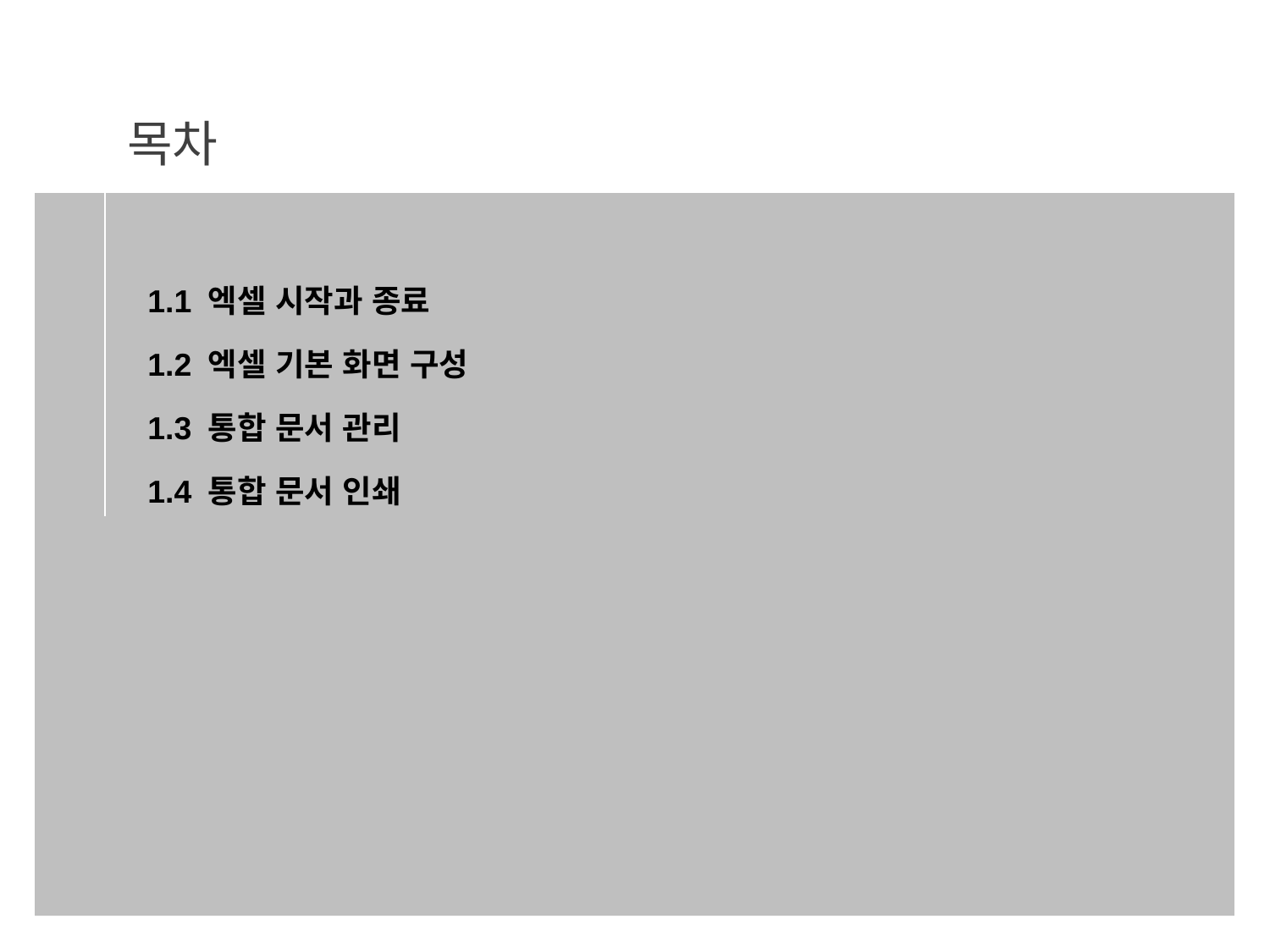

1.1 엑셀 시작과 종료
1.2 엑셀 기본 화면 구성
1.3 통합 문서 관리
1.4 통합 문서 인쇄